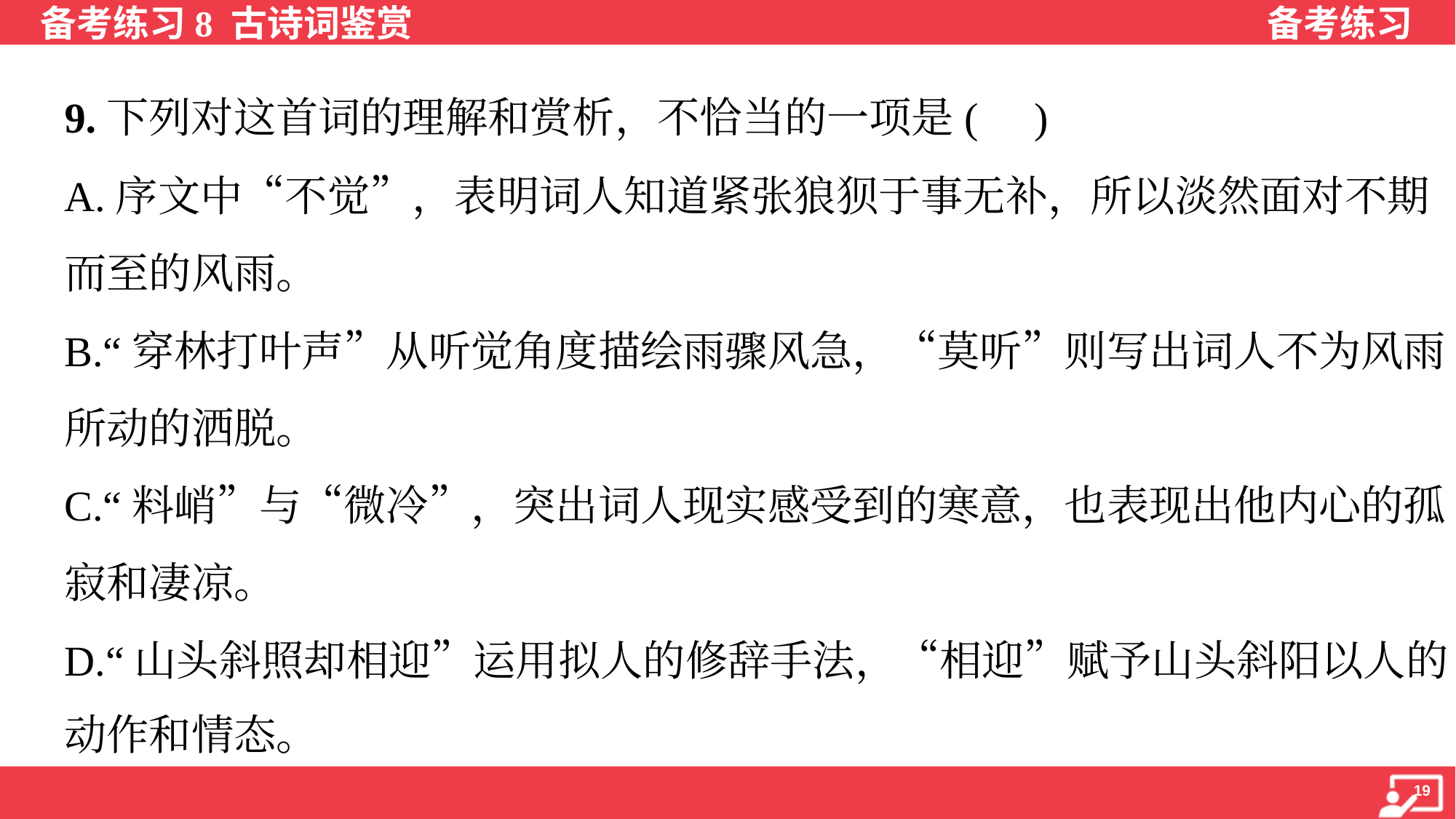

9.下列对这首词的理解和赏析，不恰当的一项是(     )
A.序文中“不觉”，表明词人知道紧张狼狈于事无补，所以淡然面对不期
而至的风雨。
B.“穿林打叶声”从听觉角度描绘雨骤风急，“莫听”则写出词人不为风雨
所动的洒脱。
C.“料峭”与“微冷”，突出词人现实感受到的寒意，也表现出他内心的孤
寂和凄凉。
D.“山头斜照却相迎”运用拟人的修辞手法，“相迎”赋予山头斜阳以人的
动作和情态。